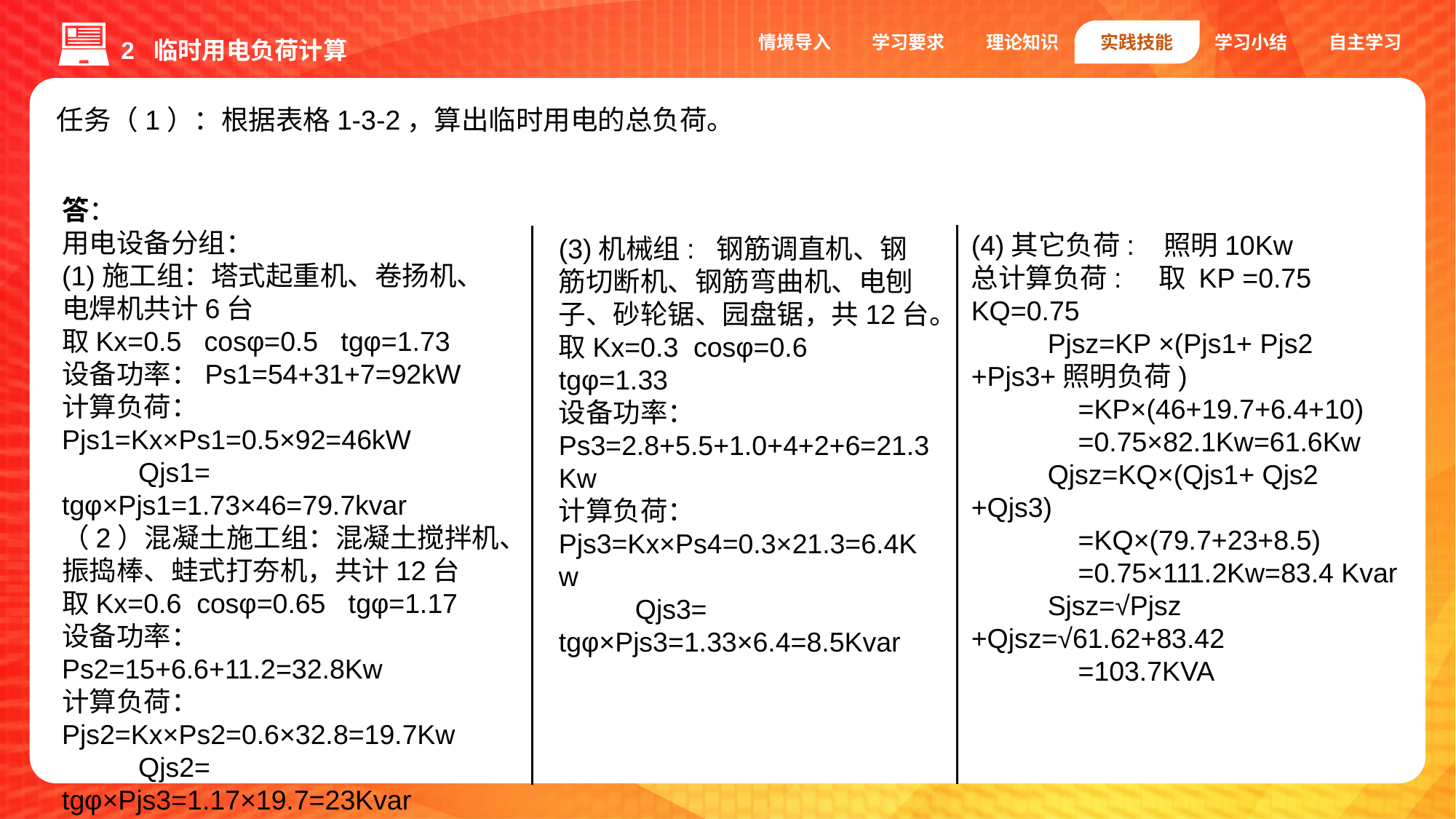

2  临时用电负荷计算
情境导入
学习要求
理论知识
实践技能
学习小结
自主学习

任务（1）：根据表格1-3-2，算出临时用电的总负荷。
答：
用电设备分组：
(1)施工组：塔式起重机、卷扬机、电焊机共计6台
取Kx=0.5   cosφ=0.5   tgφ=1.73
设备功率：Ps1=54+31+7=92kW
计算负荷：Pjs1=Kx×Ps1=0.5×92=46kW
          Qjs1= tgφ×Pjs1=1.73×46=79.7kvar
（2）混凝土施工组：混凝土搅拌机、振捣棒、蛙式打夯机，共计12台
取Kx=0.6  cosφ=0.65   tgφ=1.17
设备功率：Ps2=15+6.6+11.2=32.8Kw
计算负荷：Pjs2=Kx×Ps2=0.6×32.8=19.7Kw
          Qjs2= tgφ×Pjs3=1.17×19.7=23Kvar

(4)其它负荷:   照明10Kw
总计算负荷:    取 KP =0.75   KQ=0.75
          Pjsz=KP ×(Pjs1+ Pjs2 +Pjs3+照明负荷)
              =KP×(46+19.7+6.4+10)
              =0.75×82.1Kw=61.6Kw
          Qjsz=KQ×(Qjs1+ Qjs2 +Qjs3)
              =KQ×(79.7+23+8.5)
              =0.75×111.2Kw=83.4 Kvar
          Sjsz=√Pjsz +Qjsz=√61.62+83.42
              =103.7KVA
(3)机械组:  钢筋调直机、钢筋切断机、钢筋弯曲机、电刨子、砂轮锯、园盘锯，共12台。
取Kx=0.3  cosφ=0.6   tgφ=1.33
设备功率：Ps3=2.8+5.5+1.0+4+2+6=21.3Kw
计算负荷：Pjs3=Kx×Ps4=0.3×21.3=6.4Kw
          Qjs3= tgφ×Pjs3=1.33×6.4=8.5Kvar